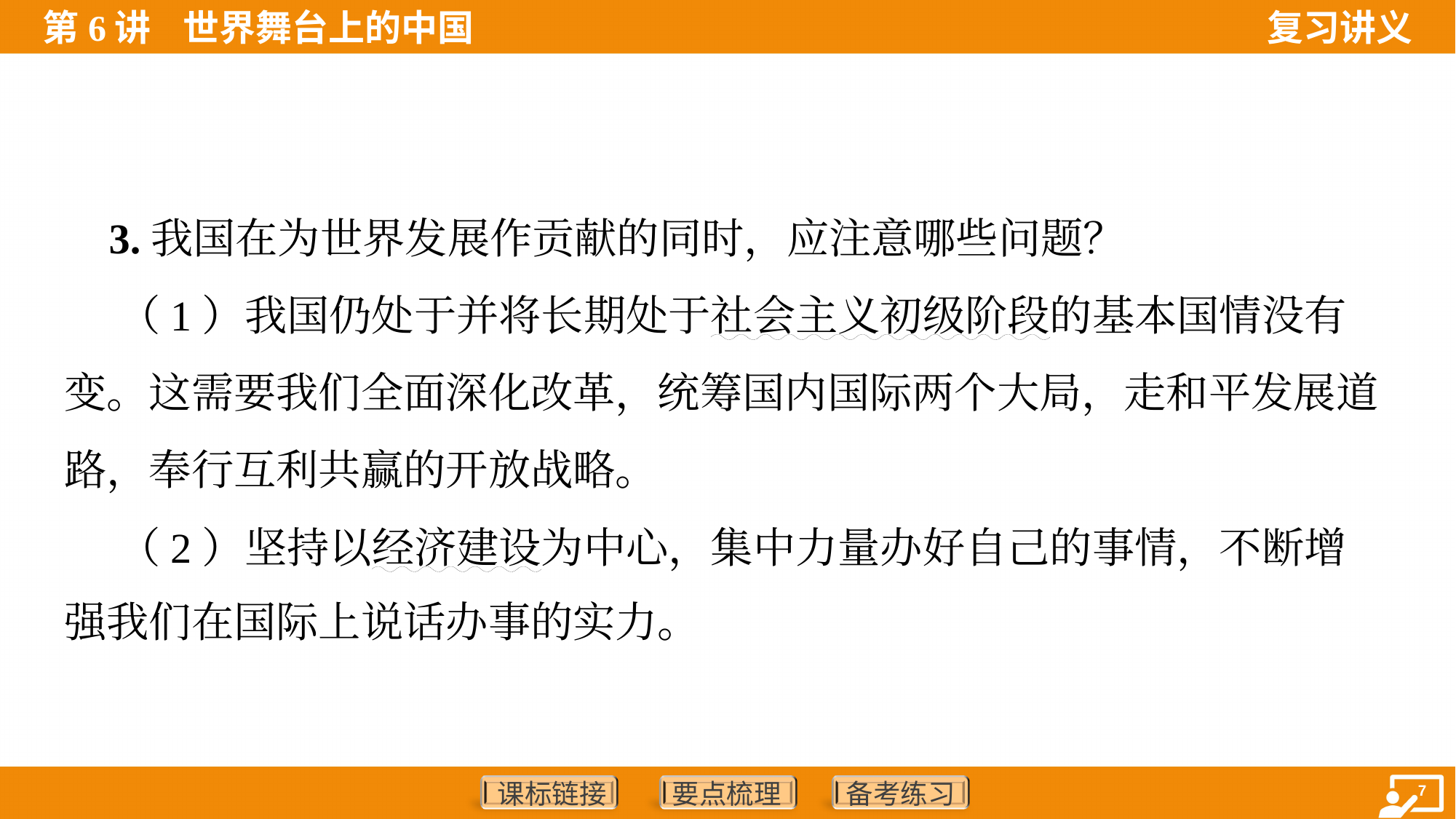

3.我国在为世界发展作贡献的同时，应注意哪些问题？
    （1）我国仍处于并将长期处于社会主义初级阶段的基本国情没有
变。这需要我们全面深化改革，统筹国内国际两个大局，走和平发展道
路，奉行互利共赢的开放战略。
    （2）坚持以经济建设为中心，集中力量办好自己的事情，不断增
强我们在国际上说话办事的实力。